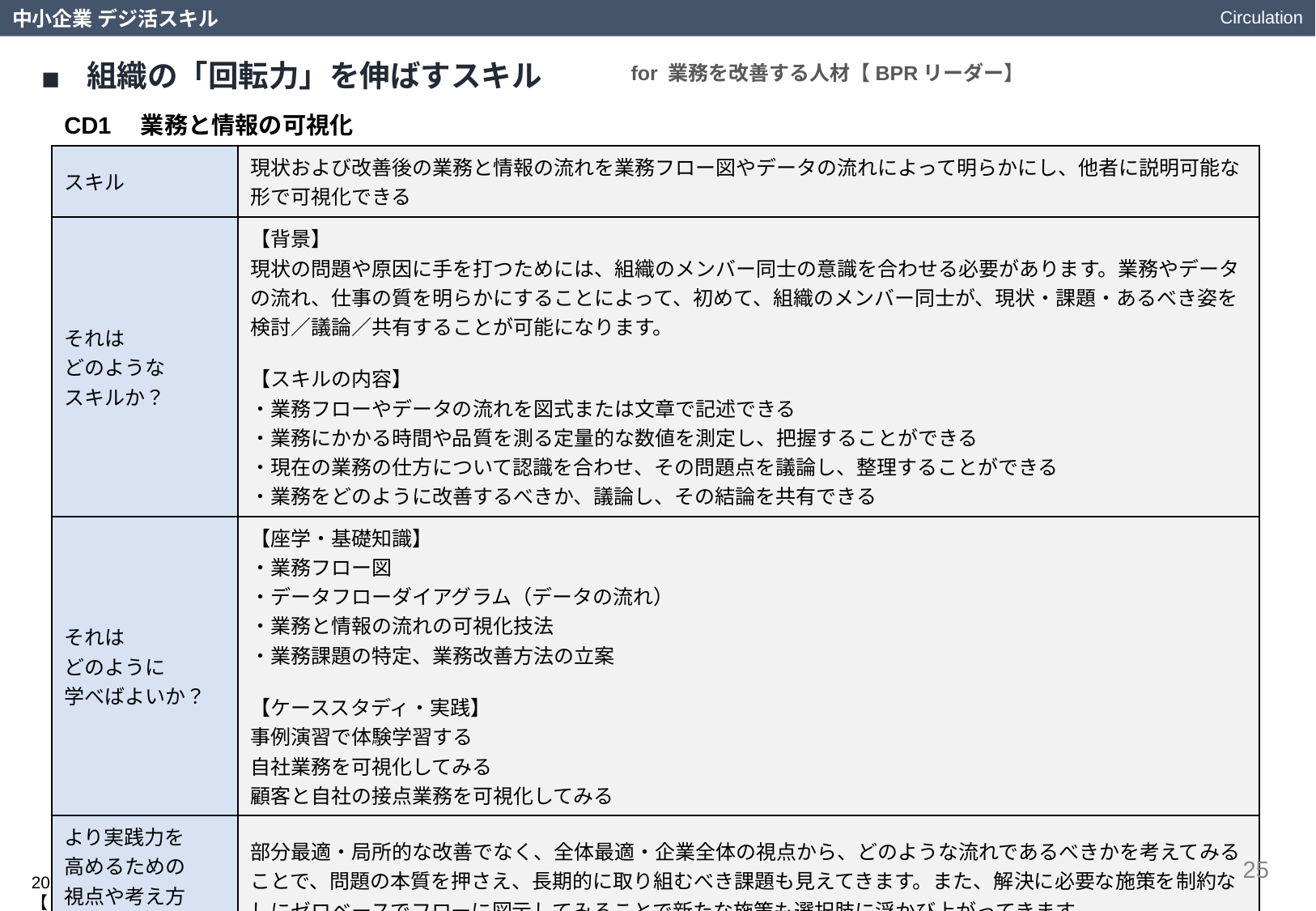

Circulation
中小企業 デジ活スキル
組織の「回転力」を伸ばすスキル
for 業務を改善する人材【BPRリーダー】
CD1　業務と情報の可視化
| スキル | 現状および改善後の業務と情報の流れを業務フロー図やデータの流れによって明らかにし、他者に説明可能な形で可視化できる |
| --- | --- |
| それは どのような スキルか？ | 【背景】 現状の問題や原因に手を打つためには、組織のメンバー同士の意識を合わせる必要があります。業務やデータの流れ、仕事の質を明らかにすることによって、初めて、組織のメンバー同士が、現状・課題・あるべき姿を検討／議論／共有することが可能になります。 【スキルの内容】 ・業務フローやデータの流れを図式または文章で記述できる ・業務にかかる時間や品質を測る定量的な数値を測定し、把握することができる ・現在の業務の仕方について認識を合わせ、その問題点を議論し、整理することができる ・業務をどのように改善するべきか、議論し、その結論を共有できる |
| それは どのように 学べばよいか？ | 【座学・基礎知識】 ・業務フロー図 ・データフローダイアグラム（データの流れ） ・業務と情報の流れの可視化技法 ・業務課題の特定、業務改善方法の立案 【ケーススタディ・実践】 事例演習で体験学習する 自社業務を可視化してみる 顧客と自社の接点業務を可視化してみる |
| より実践力を 高めるための 視点や考え方は？ | 部分最適・局所的な改善でなく、全体最適・企業全体の視点から、どのような流れであるべきかを考えてみることで、問題の本質を押さえ、長期的に取り組むべき課題も見えてきます。また、解決に必要な施策を制約なしにゼロベースでフローに図示してみることで新たな施策も選択肢に浮かび上がってきます。 |
25